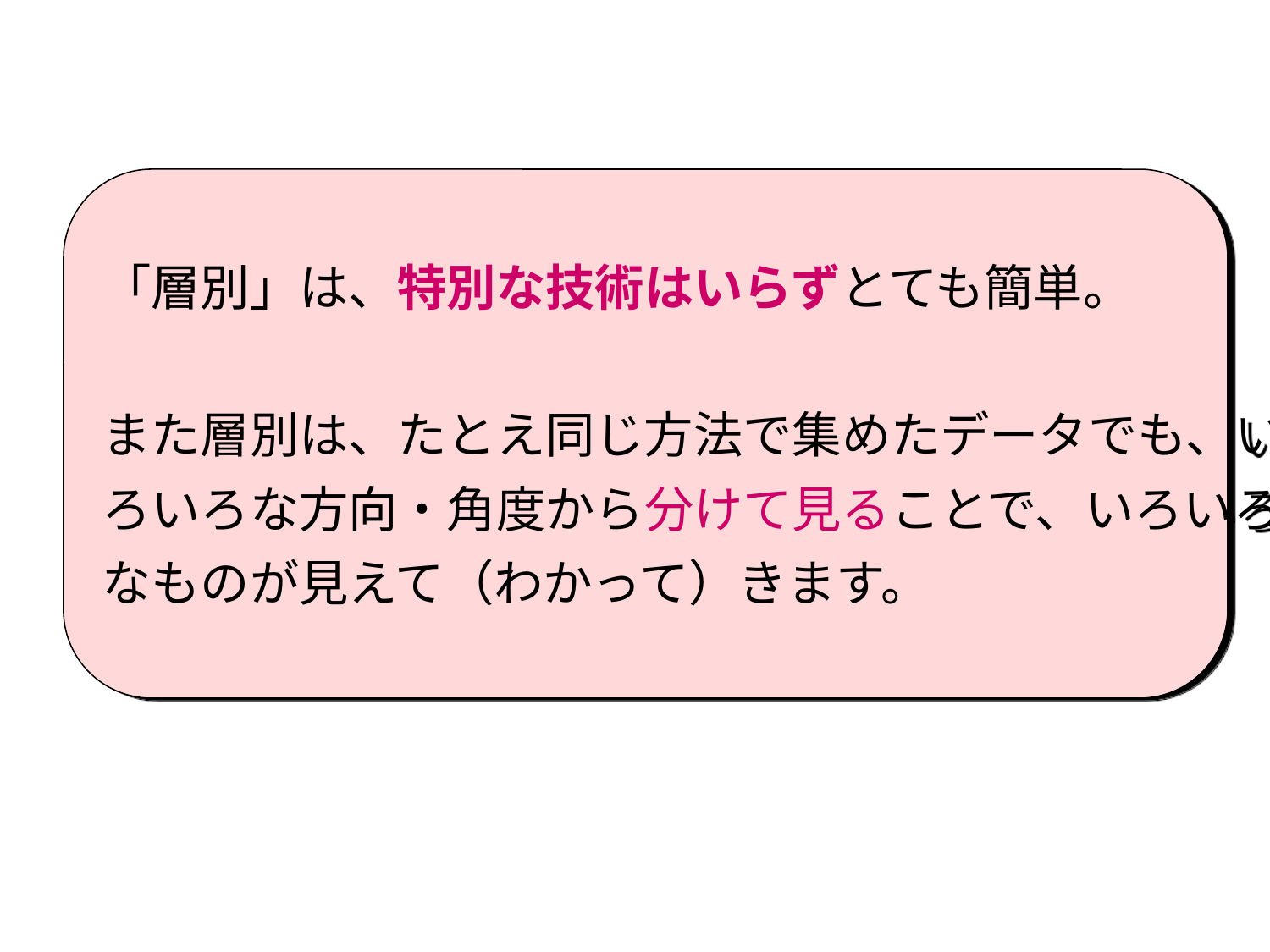

「層別」は、特別な技術はいらずとても簡単。

また層別は、たとえ同じ方法で集めたデータでも、い
ろいろな方向・角度から分けて見ることで、いろいろ
なものが見えて（わかって）きます。